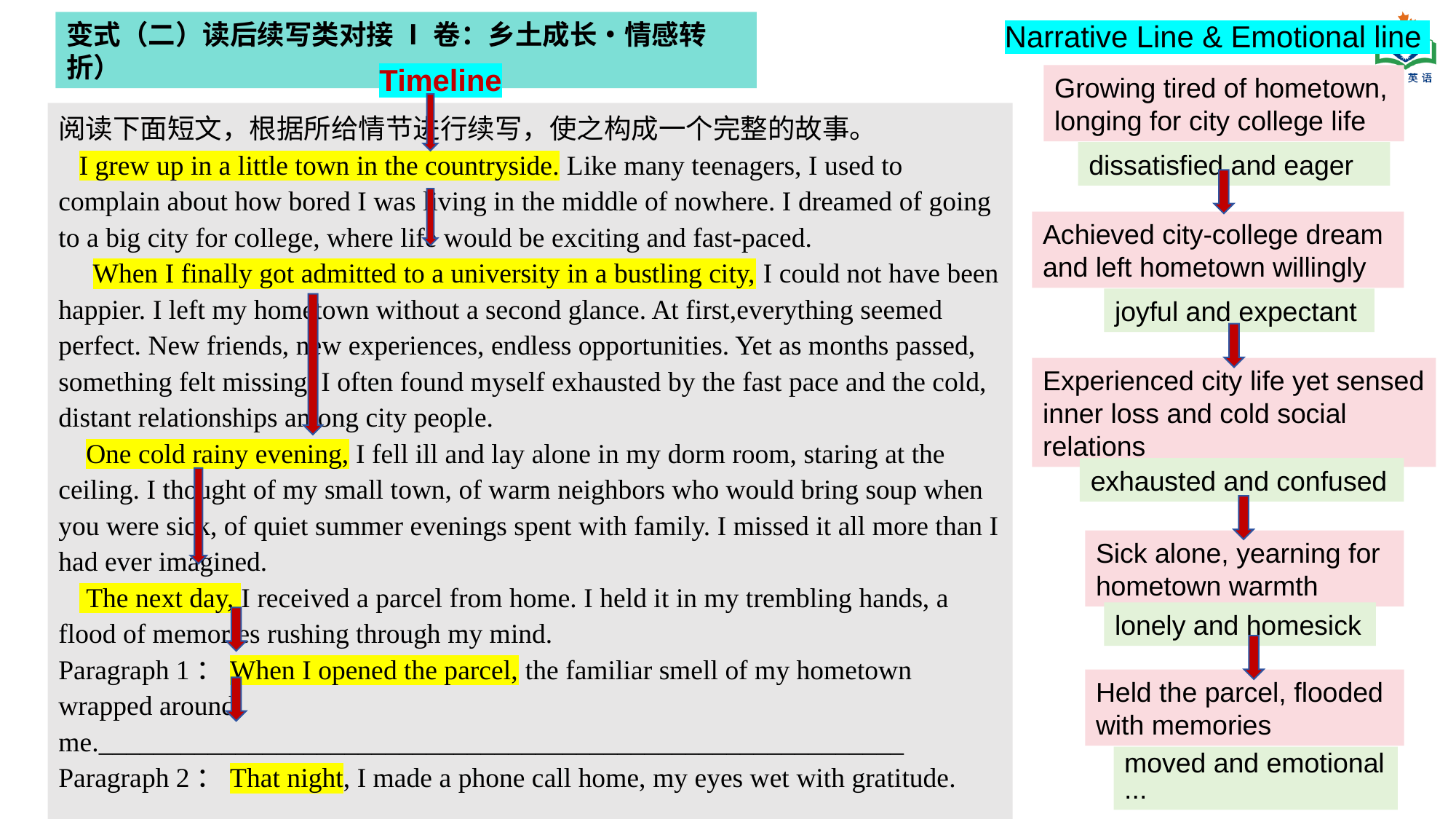

变式（二）读后续写类对接 Ⅰ 卷：乡土成长・情感转折）
Narrative Line & Emotional line
Timeline
Growing tired of hometown,
longing for city college life

阅读下面短文，根据所给情节进行续写，使之构成一个完整的故事。
   I grew up in a little town in the countryside. Like many teenagers, I used to complain about how bored I was living in the middle of nowhere. I dreamed of going to a big city for college, where life would be exciting and fast-paced.
     When I finally got admitted to a university in a bustling city, I could not have been happier. I left my hometown without a second glance. At first,everything seemed perfect. New friends, new experiences, endless opportunities. Yet as months passed, something felt missing. I often found myself exhausted by the fast pace and the cold, distant relationships among city people.
    One cold rainy evening, I fell ill and lay alone in my dorm room, staring at the ceiling. I thought of my small town, of warm neighbors who would bring soup when you were sick, of quiet summer evenings spent with family. I missed it all more than I had ever imagined.
    The next day, I received a parcel from home. I held it in my trembling hands, a flood of memories rushing through my mind.
Paragraph 1：When I opened the parcel, the familiar smell of my hometown wrapped around me.___________________________________________________________
Paragraph 2：That night, I made a phone call home, my eyes wet with gratitude. ____________________________________________________________________
dissatisfied and eager

Achieved city-college dream and left hometown willingly
joyful and expectant

Experienced city life yet sensed
inner loss and cold social relations
exhausted and confused

Sick alone, yearning for hometown warmth
lonely and homesick

Held the parcel, flooded with memories

moved and emotional
...